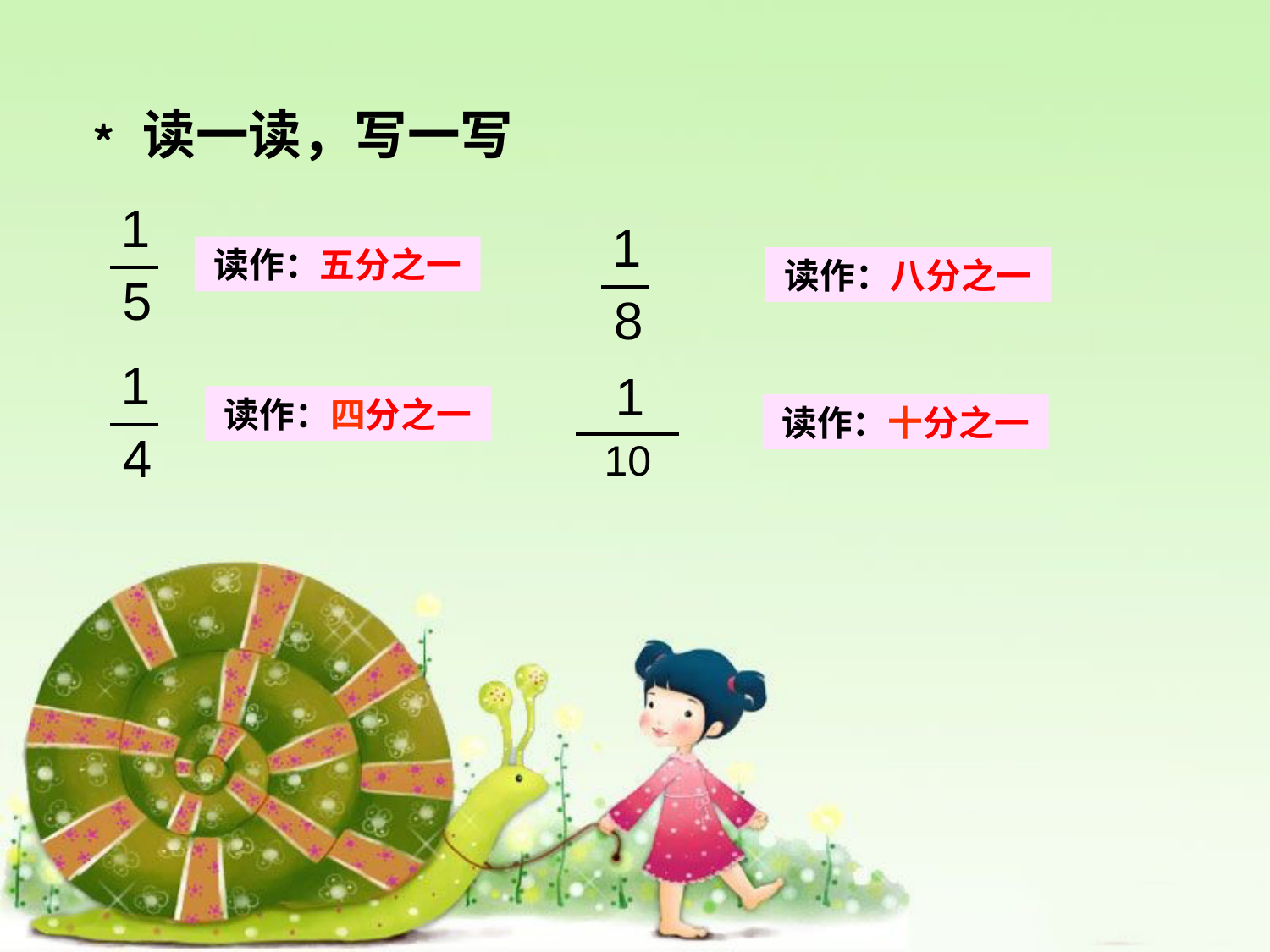

﹡读一读，写一写
1
5
1
8
读作：五分之一
读作：八分之一
1
4
1
10
读作：四分之一
读作：十分之一